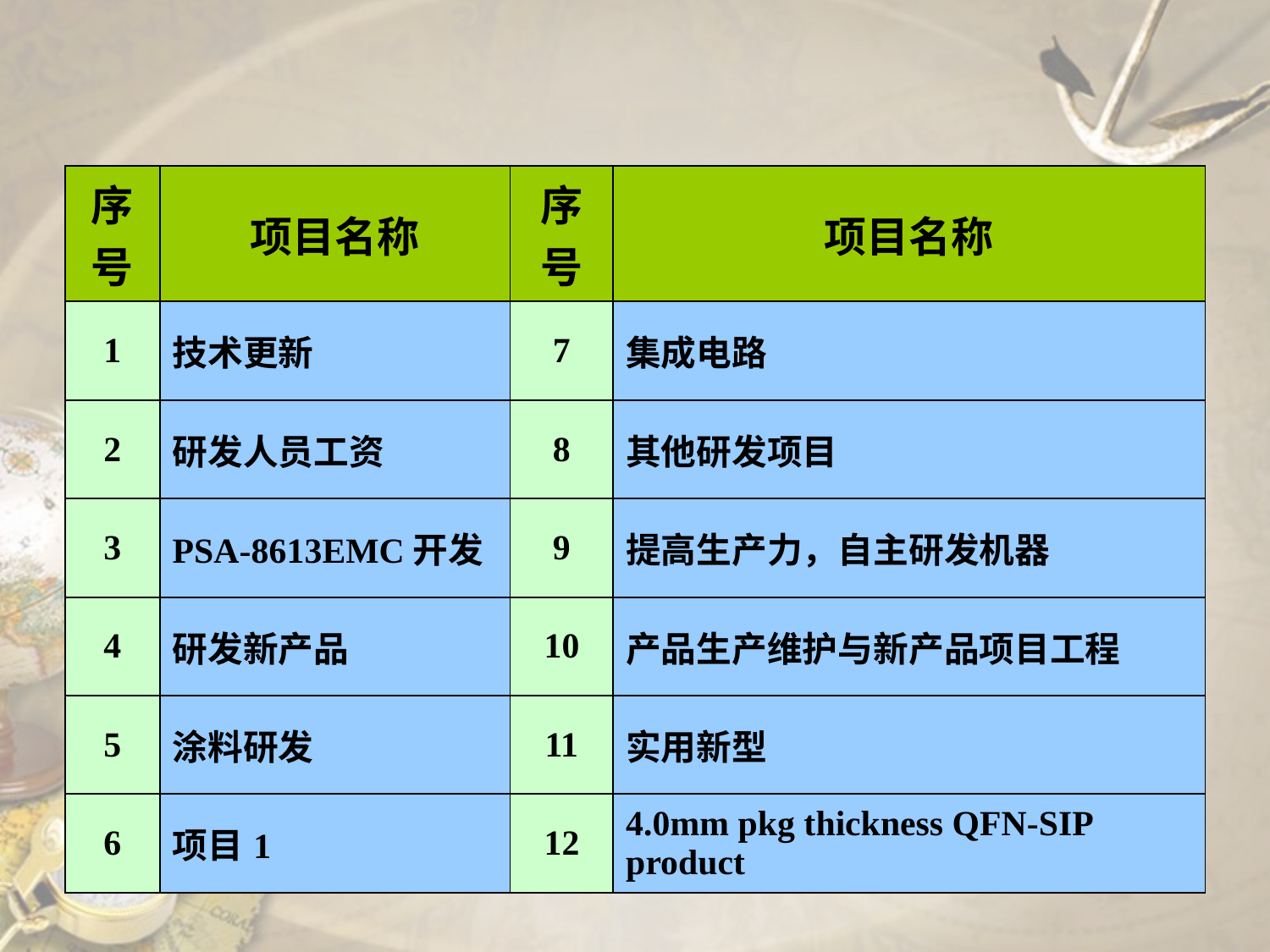

| 序号 | 项目名称 | 序号 | 项目名称 |
| --- | --- | --- | --- |
| 1 | 技术更新 | 7 | 集成电路 |
| 2 | 研发人员工资 | 8 | 其他研发项目 |
| 3 | PSA-8613EMC开发 | 9 | 提高生产力，自主研发机器 |
| 4 | 研发新产品 | 10 | 产品生产维护与新产品项目工程 |
| 5 | 涂料研发 | 11 | 实用新型 |
| 6 | 项目1 | 12 | 4.0mm pkg thickness QFN-SIP product |